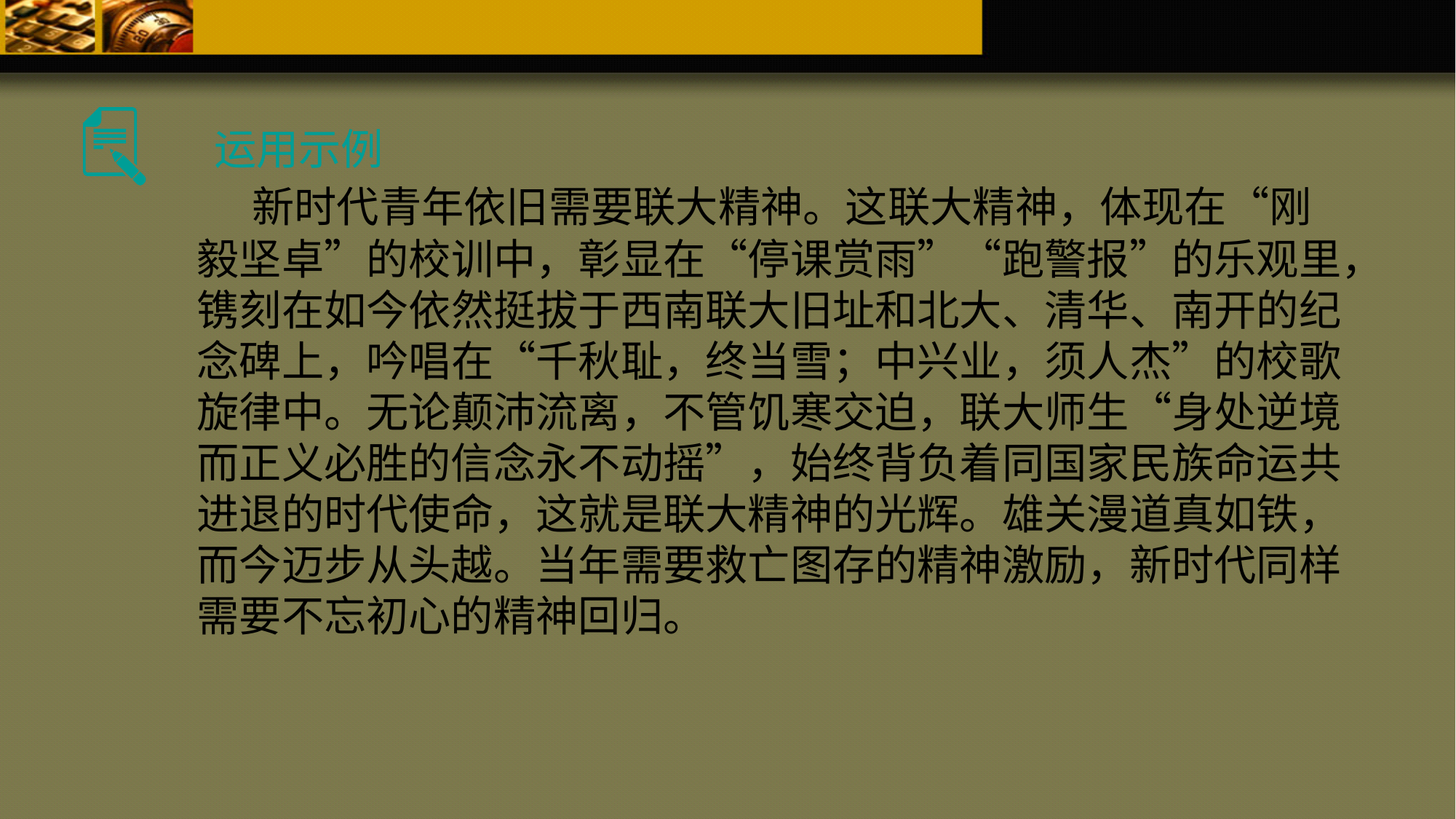

运用示例
    新时代青年依旧需要联大精神。这联大精神，体现在“刚毅坚卓”的校训中，彰显在“停课赏雨”“跑警报”的乐观里，镌刻在如今依然挺拔于西南联大旧址和北大、清华、南开的纪念碑上，吟唱在“千秋耻，终当雪；中兴业，须人杰”的校歌旋律中。无论颠沛流离，不管饥寒交迫，联大师生“身处逆境而正义必胜的信念永不动摇”，始终背负着同国家民族命运共进退的时代使命，这就是联大精神的光辉。雄关漫道真如铁，而今迈步从头越。当年需要救亡图存的精神激励，新时代同样需要不忘初心的精神回归。